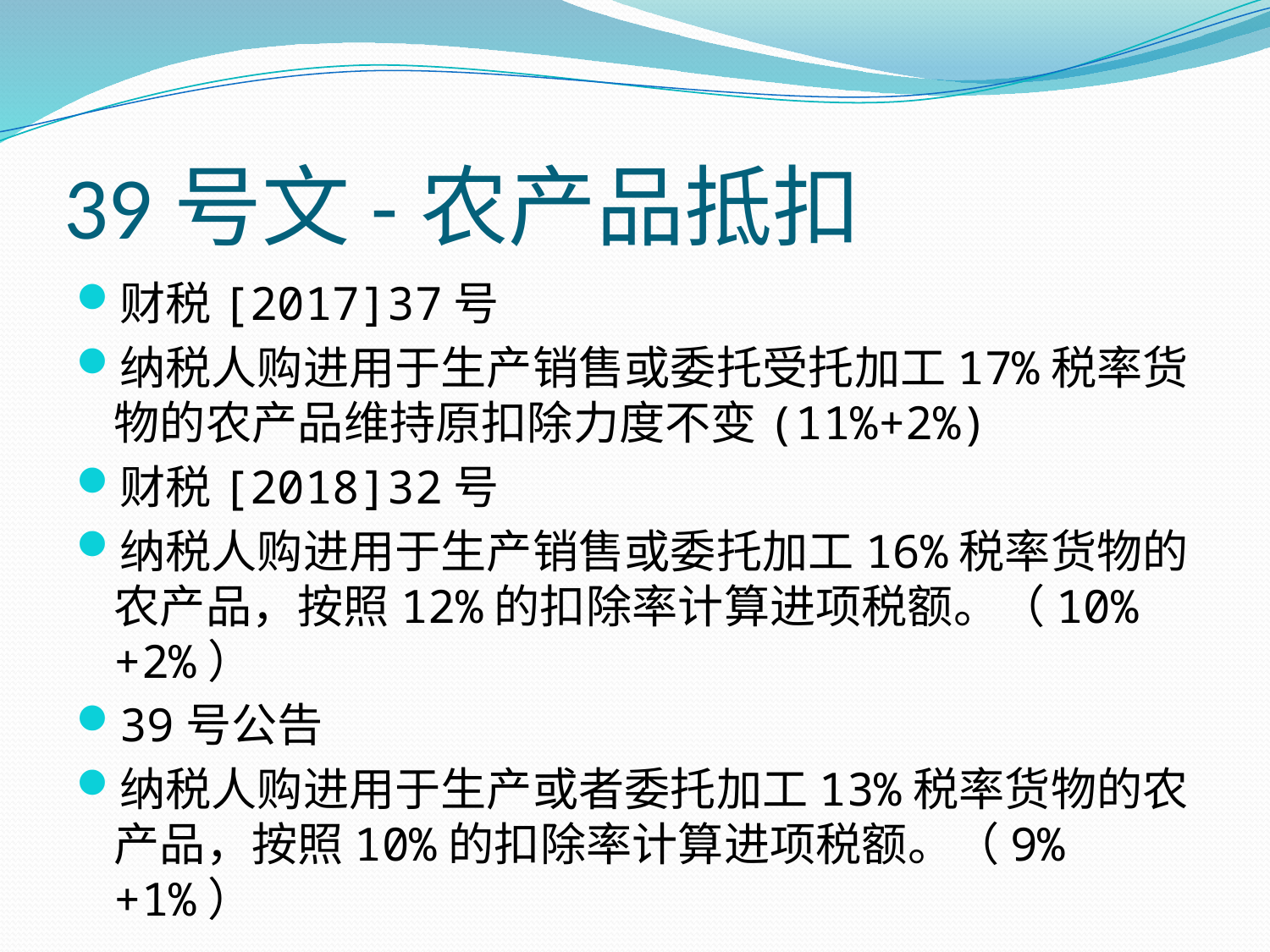

# 39号文-农产品抵扣
财税[2017]37号
纳税人购进用于生产销售或委托受托加工17%税率货物的农产品维持原扣除力度不变(11%+2%)
财税[2018]32号
纳税人购进用于生产销售或委托加工16%税率货物的农产品，按照12%的扣除率计算进项税额。（10%+2%）
39号公告
纳税人购进用于生产或者委托加工13%税率货物的农产品，按照10%的扣除率计算进项税额。（9%+1%）